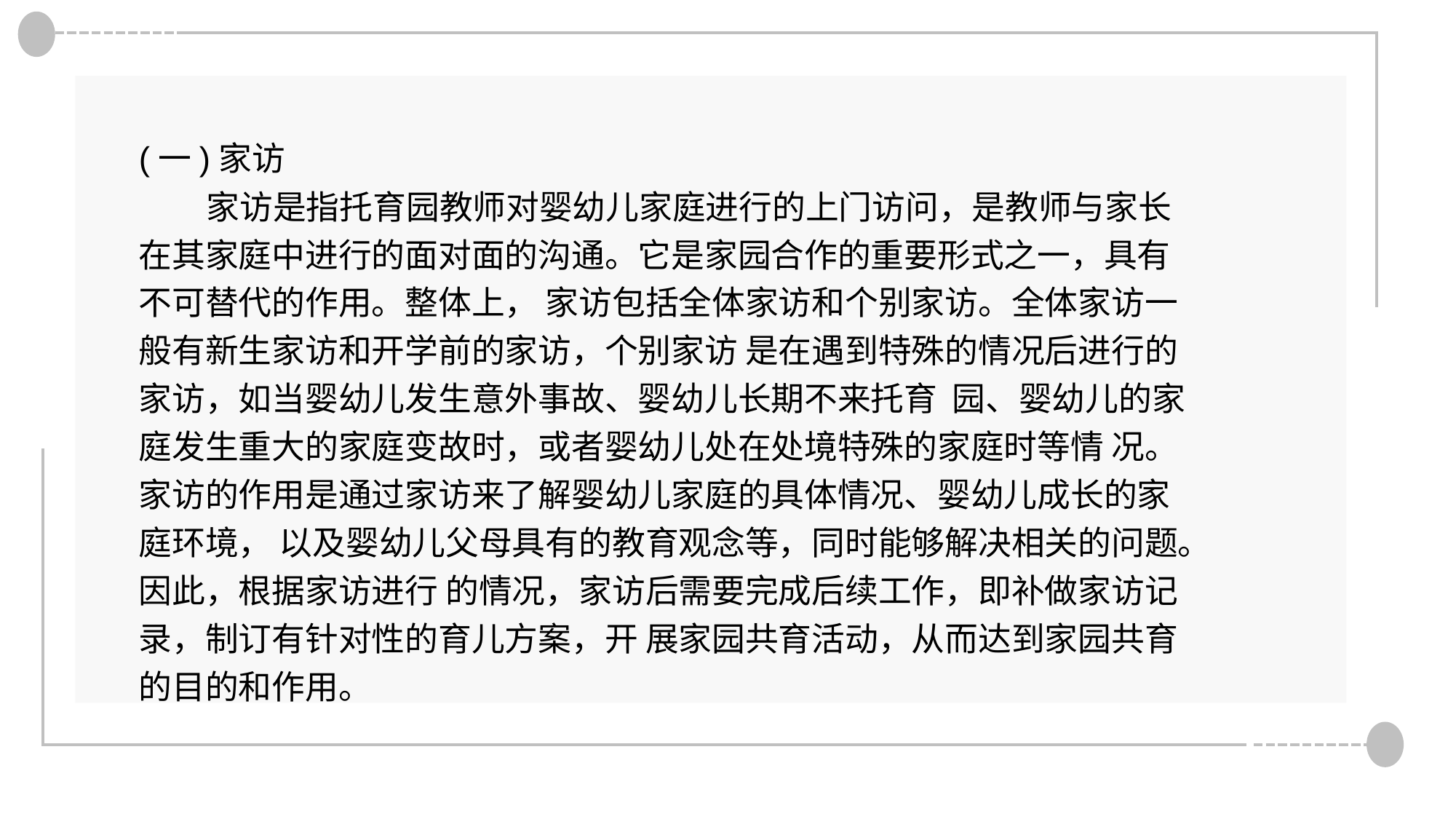

(一)家访
        家访是指托育园教师对婴幼儿家庭进行的上门访问，是教师与家长在其家庭中进行的面对面的沟通。它是家园合作的重要形式之一，具有不可替代的作用。整体上， 家访包括全体家访和个别家访。全体家访一般有新生家访和开学前的家访，个别家访 是在遇到特殊的情况后进行的家访，如当婴幼儿发生意外事故、婴幼儿长期不来托育  园、婴幼儿的家庭发生重大的家庭变故时，或者婴幼儿处在处境特殊的家庭时等情 况。家访的作用是通过家访来了解婴幼儿家庭的具体情况、婴幼儿成长的家庭环境， 以及婴幼儿父母具有的教育观念等，同时能够解决相关的问题。因此，根据家访进行 的情况，家访后需要完成后续工作，即补做家访记录，制订有针对性的育儿方案，开 展家园共育活动，从而达到家园共育的目的和作用。